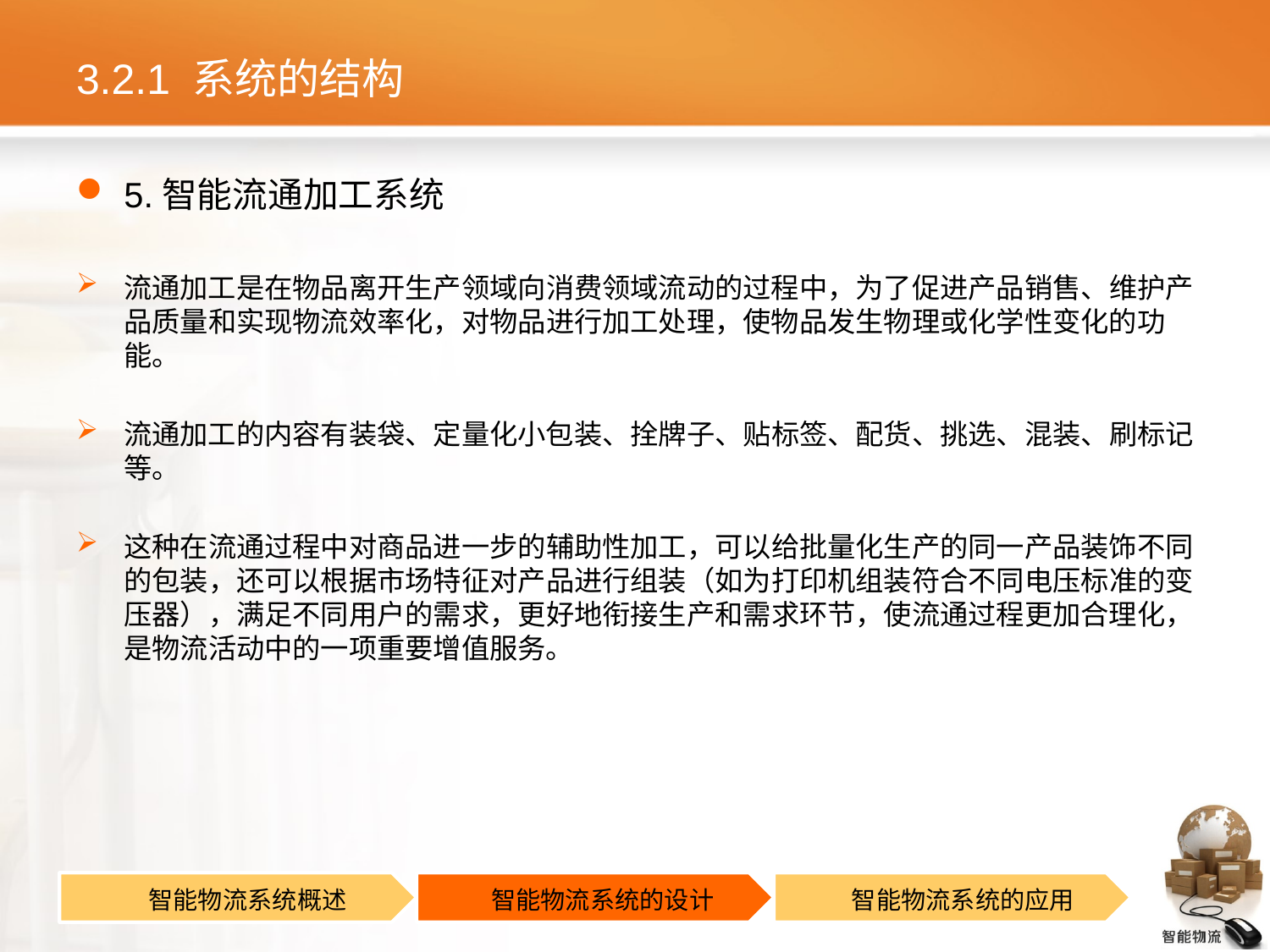

# 3.2.1 系统的结构
5.智能流通加工系统

流通加工是在物品离开生产领域向消费领域流动的过程中，为了促进产品销售、维护产品质量和实现物流效率化，对物品进行加工处理，使物品发生物理或化学性变化的功能。

流通加工的内容有装袋、定量化小包装、拴牌子、贴标签、配货、挑选、混装、刷标记等。

这种在流通过程中对商品进一步的辅助性加工，可以给批量化生产的同一产品装饰不同的包装，还可以根据市场特征对产品进行组装（如为打印机组装符合不同电压标准的变压器），满足不同用户的需求，更好地衔接生产和需求环节，使流通过程更加合理化，是物流活动中的一项重要增值服务。